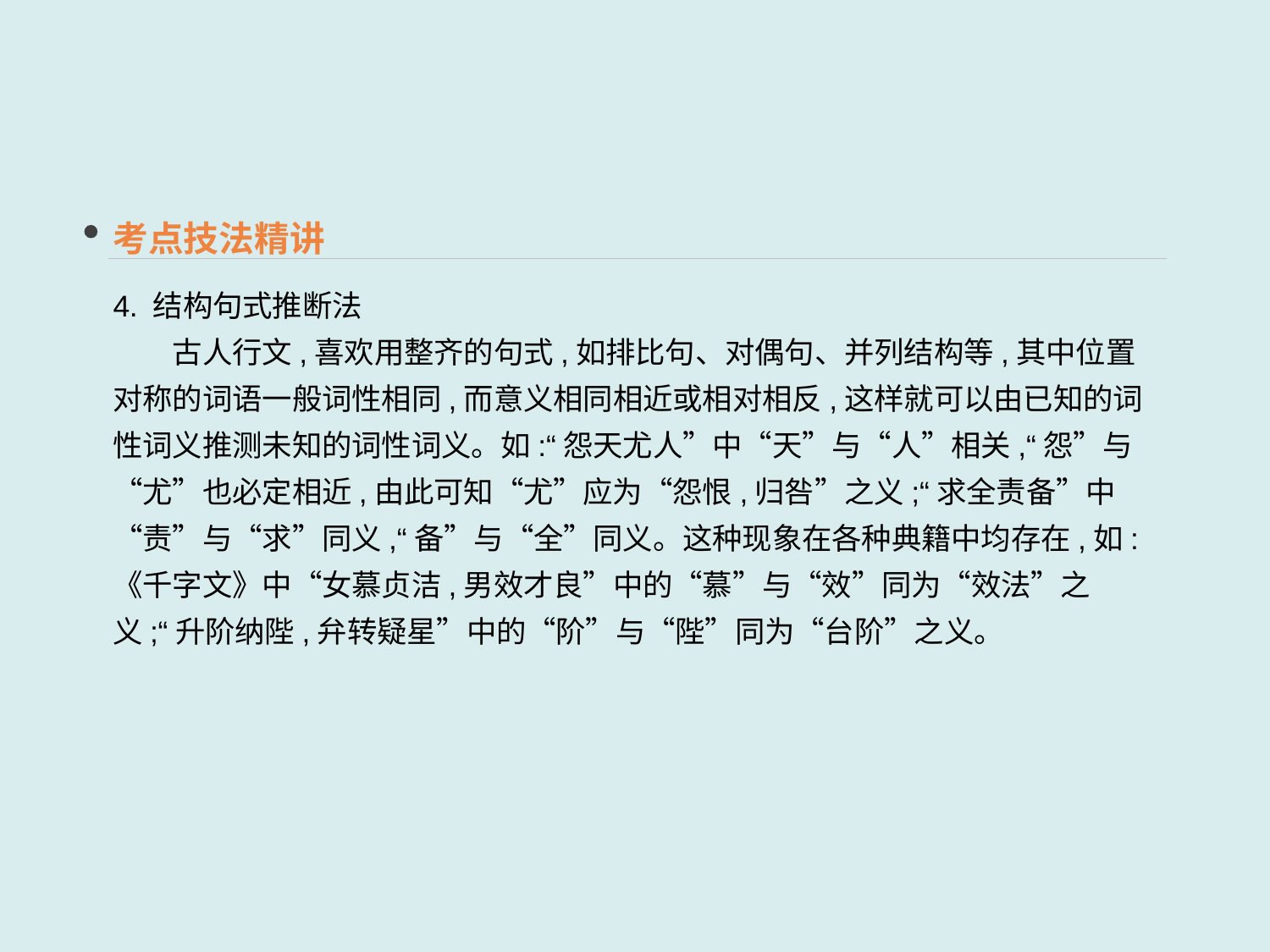

考点技法精讲

4. 结构句式推断法
　　古人行文,喜欢用整齐的句式,如排比句、对偶句、并列结构等,其中位置对称的词语一般词性相同,而意义相同相近或相对相反,这样就可以由已知的词性词义推测未知的词性词义。如:“怨天尤人”中“天”与“人”相关,“怨”与“尤”也必定相近,由此可知“尤”应为“怨恨,归咎”之义;“求全责备”中“责”与“求”同义,“备”与“全”同义。这种现象在各种典籍中均存在,如:《千字文》中“女慕贞洁,男效才良”中的“慕”与“效”同为“效法”之义;“升阶纳陛,弁转疑星”中的“阶”与“陛”同为“台阶”之义。